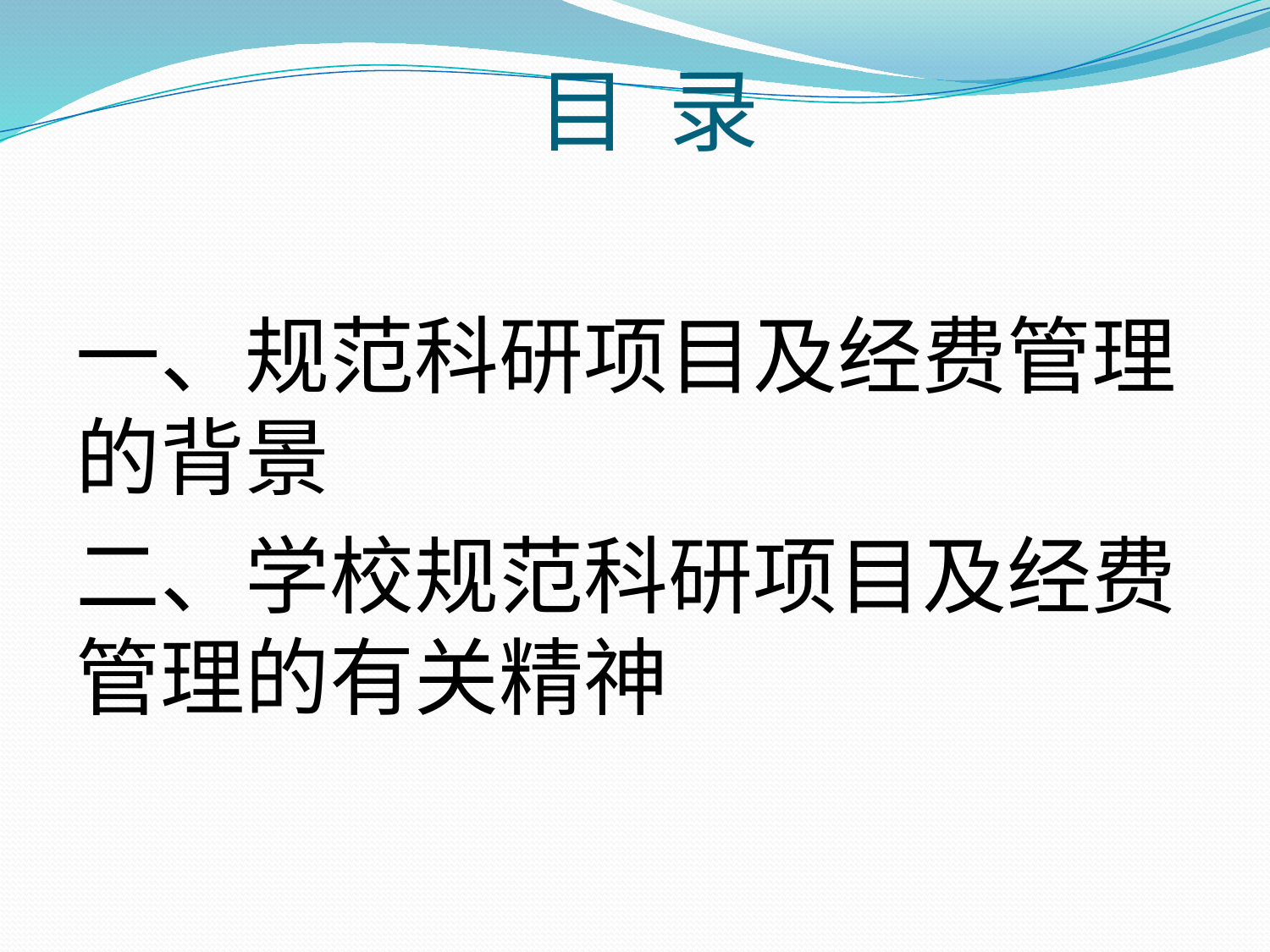

# 目  录
一、规范科研项目及经费管理的背景
二、学校规范科研项目及经费管理的有关精神